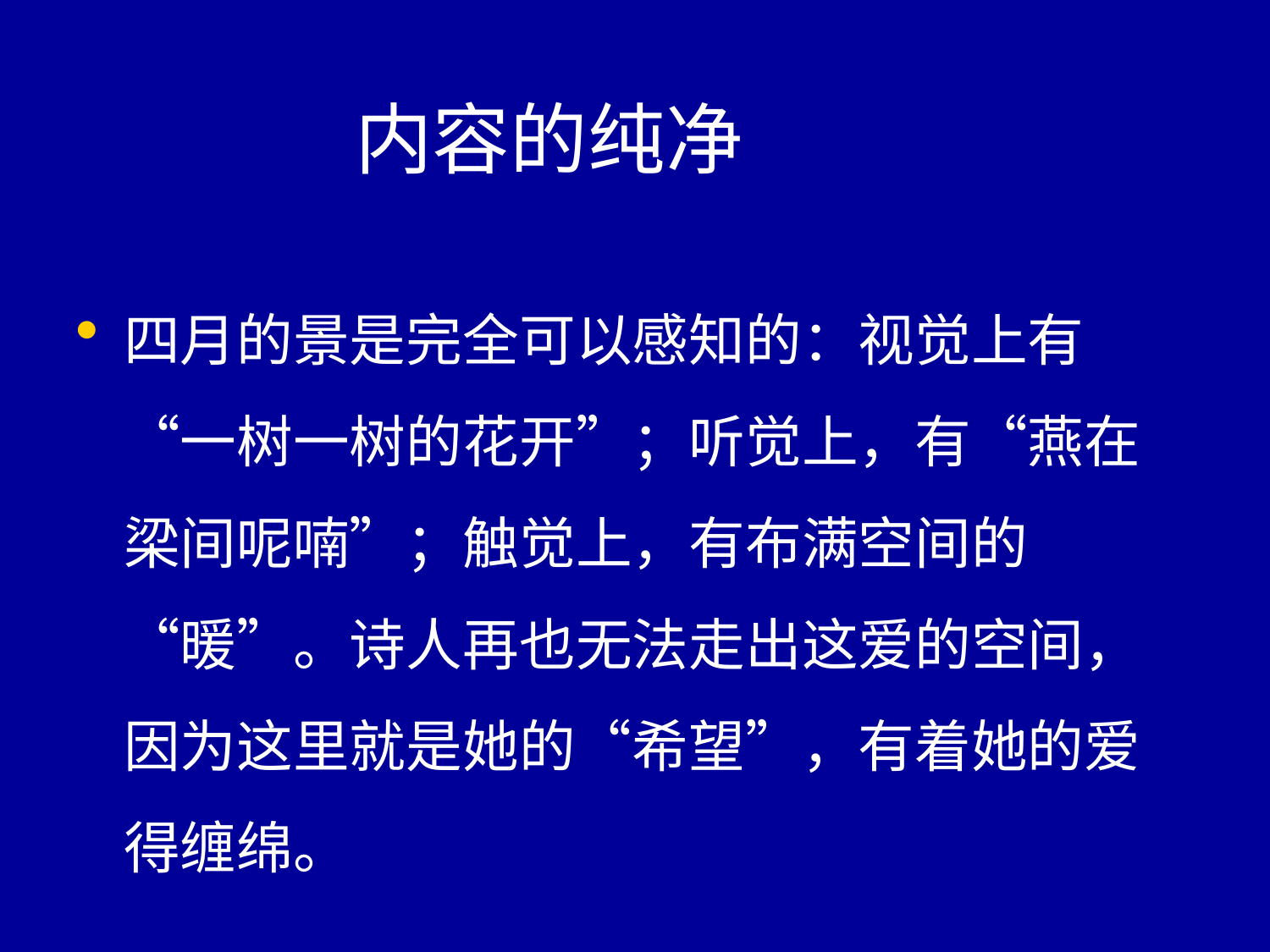

# 内容的纯净
四月的景是完全可以感知的：视觉上有“一树一树的花开”；听觉上，有“燕在梁间呢喃”；触觉上，有布满空间的“暖”。诗人再也无法走出这爱的空间，因为这里就是她的“希望”，有着她的爱得缠绵。